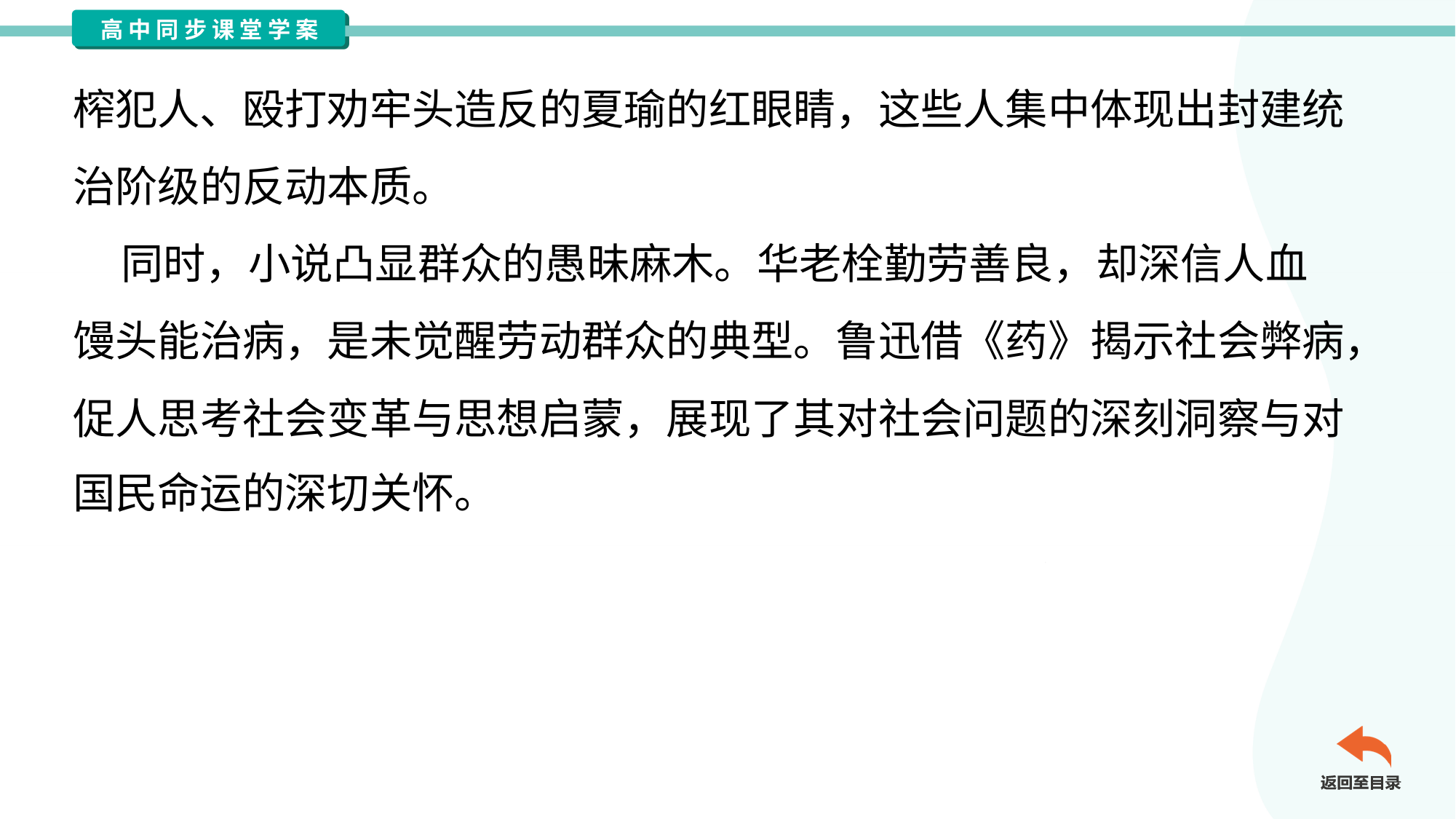

榨犯人、殴打劝牢头造反的夏瑜的红眼睛，这些人集中体现出封建统
治阶级的反动本质。
    同时，小说凸显群众的愚昧麻木。华老栓勤劳善良，却深信人血
馒头能治病，是未觉醒劳动群众的典型。鲁迅借《药》揭示社会弊病，
促人思考社会变革与思想启蒙，展现了其对社会问题的深刻洞察与对
国民命运的深切关怀。#2.3